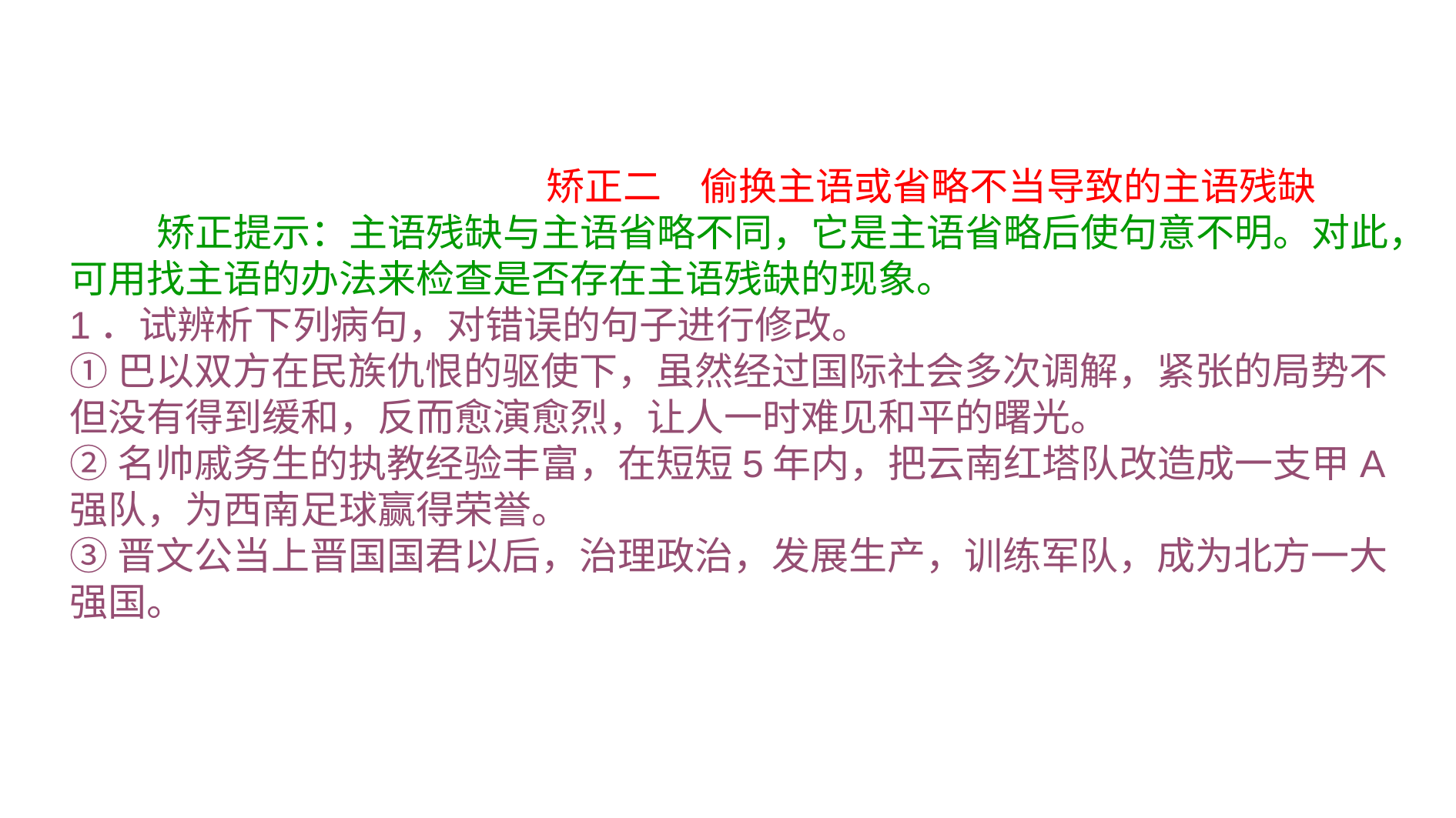

矫正二　偷换主语或省略不当导致的主语残缺
         矫正提示：主语残缺与主语省略不同，它是主语省略后使句意不明。对此，可用找主语的办法来检查是否存在主语残缺的现象。
1．试辨析下列病句，对错误的句子进行修改。
①巴以双方在民族仇恨的驱使下，虽然经过国际社会多次调解，紧张的局势不但没有得到缓和，反而愈演愈烈，让人一时难见和平的曙光。
②名帅戚务生的执教经验丰富，在短短5年内，把云南红塔队改造成一支甲A强队，为西南足球赢得荣誉。
③晋文公当上晋国国君以后，治理政治，发展生产，训练军队，成为北方一大强国。